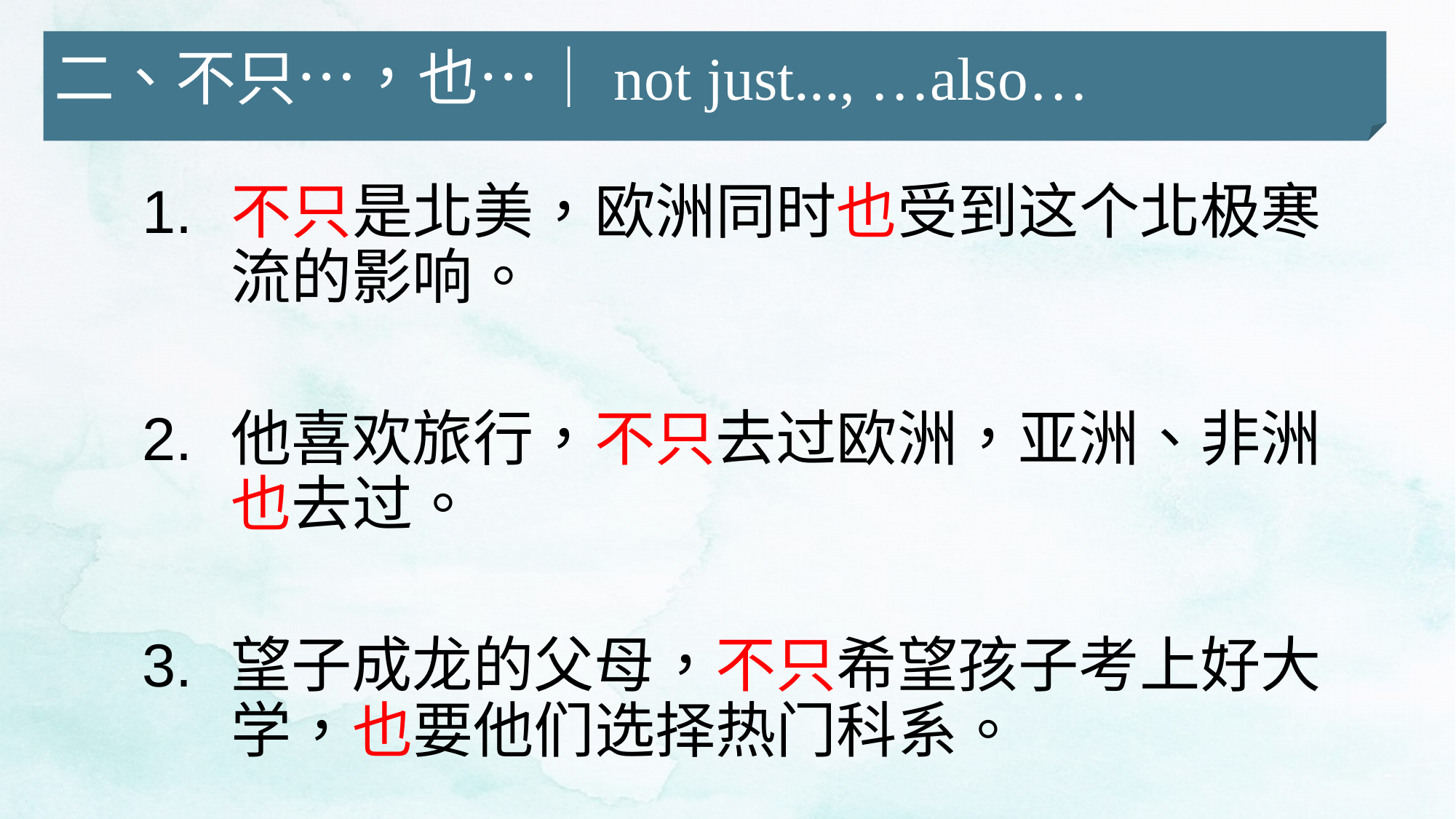

二、不只…，也…｜not just..., …also…
不只是北美，欧洲同时也受到这个北极寒流的影响。

他喜欢旅行，不只去过欧洲，亚洲、非洲也去过。

望子成龙的父母，不只希望孩子考上好大学，也要他们选择热门科系。